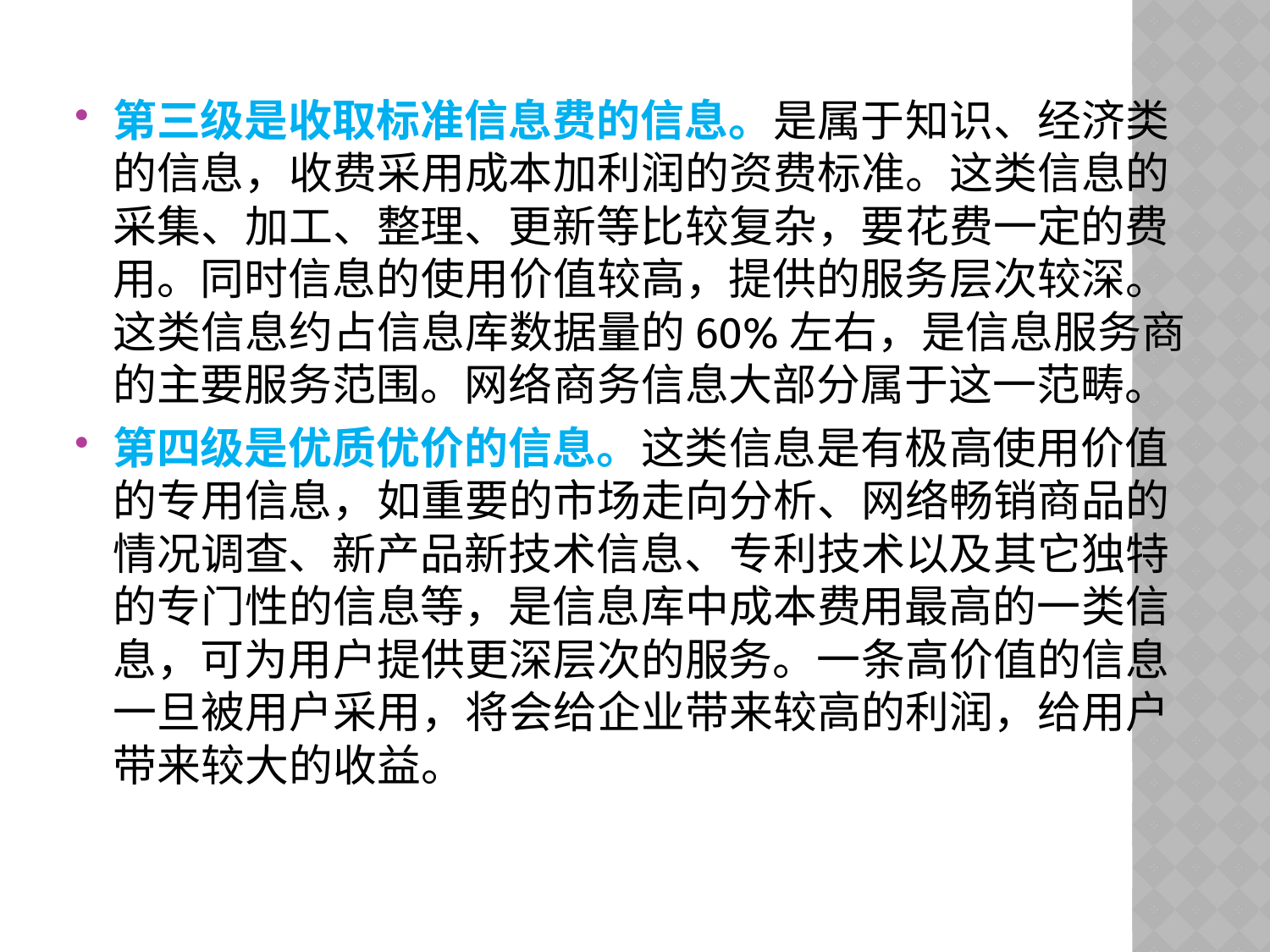

第三级是收取标准信息费的信息。是属于知识、经济类的信息，收费采用成本加利润的资费标准。这类信息的采集、加工、整理、更新等比较复杂，要花费一定的费用。同时信息的使用价值较高，提供的服务层次较深。这类信息约占信息库数据量的60%左右，是信息服务商的主要服务范围。网络商务信息大部分属于这一范畴。
第四级是优质优价的信息。这类信息是有极高使用价值的专用信息，如重要的市场走向分析、网络畅销商品的情况调查、新产品新技术信息、专利技术以及其它独特的专门性的信息等，是信息库中成本费用最高的一类信息，可为用户提供更深层次的服务。一条高价值的信息一旦被用户采用，将会给企业带来较高的利润，给用户带来较大的收益。